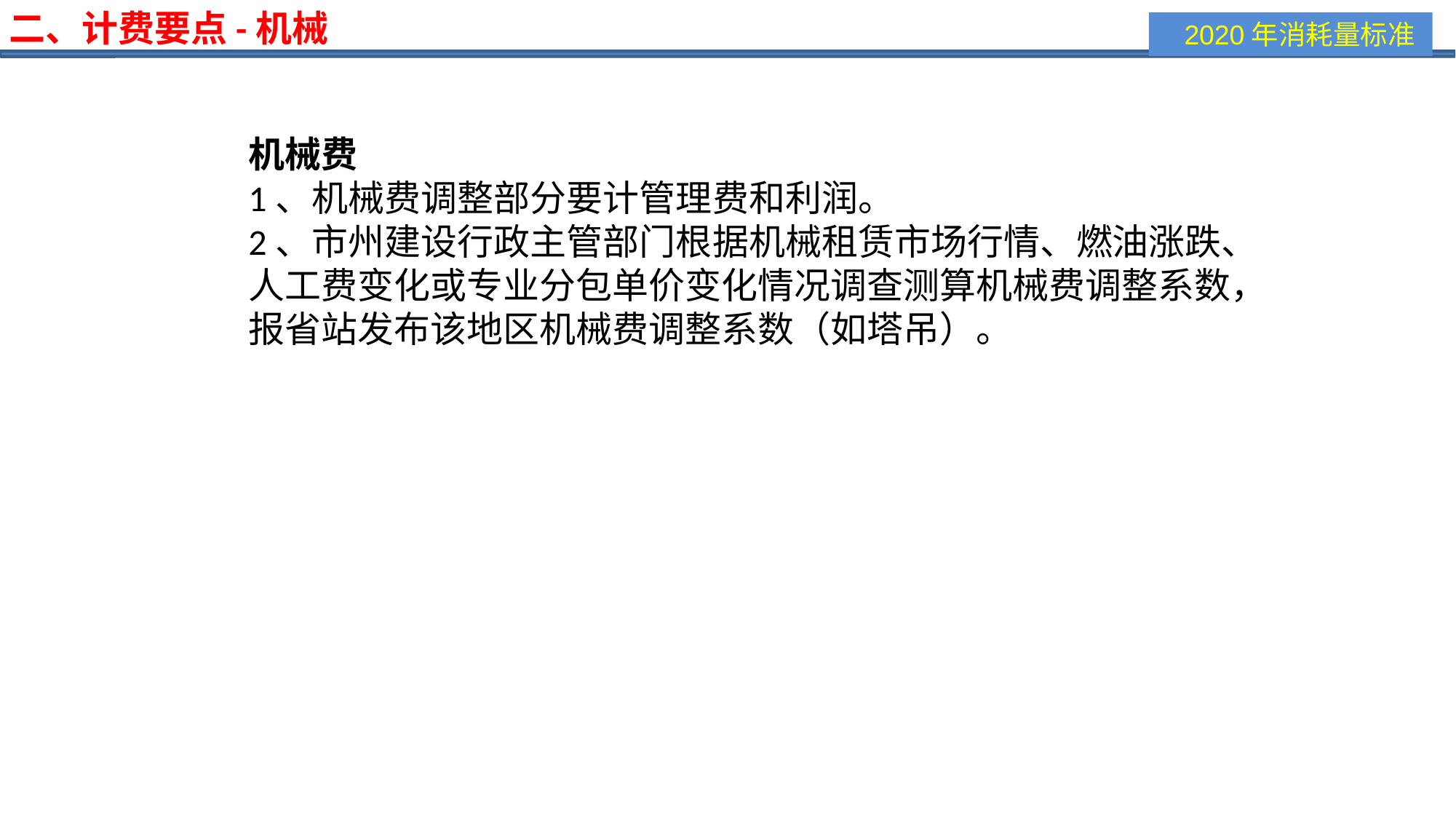

二、计费要点-机械
机械费
1、机械费调整部分要计管理费和利润。
2、市州建设行政主管部门根据机械租赁市场行情、燃油涨跌、人工费变化或专业分包单价变化情况调查测算机械费调整系数，报省站发布该地区机械费调整系数（如塔吊）。